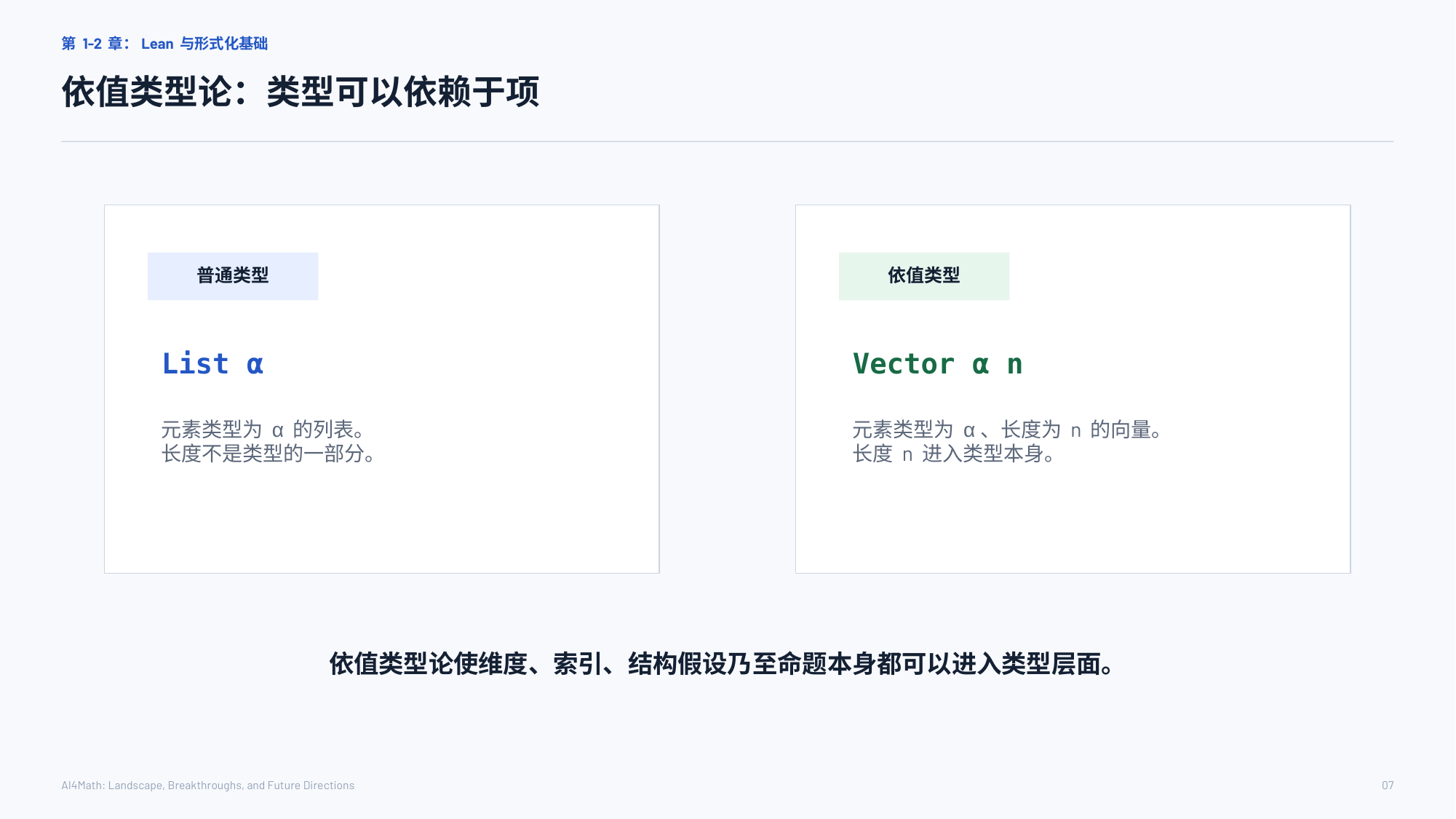

第 1-2 章：Lean 与形式化基础
依值类型论：类型可以依赖于项

普通类型
依值类型
List α
Vector α n
元素类型为 α 的列表。
长度不是类型的一部分。
元素类型为 α、长度为 n 的向量。
长度 n 进入类型本身。
依值类型论使维度、索引、结构假设乃至命题本身都可以进入类型层面。
AI4Math: Landscape, Breakthroughs, and Future Directions
07